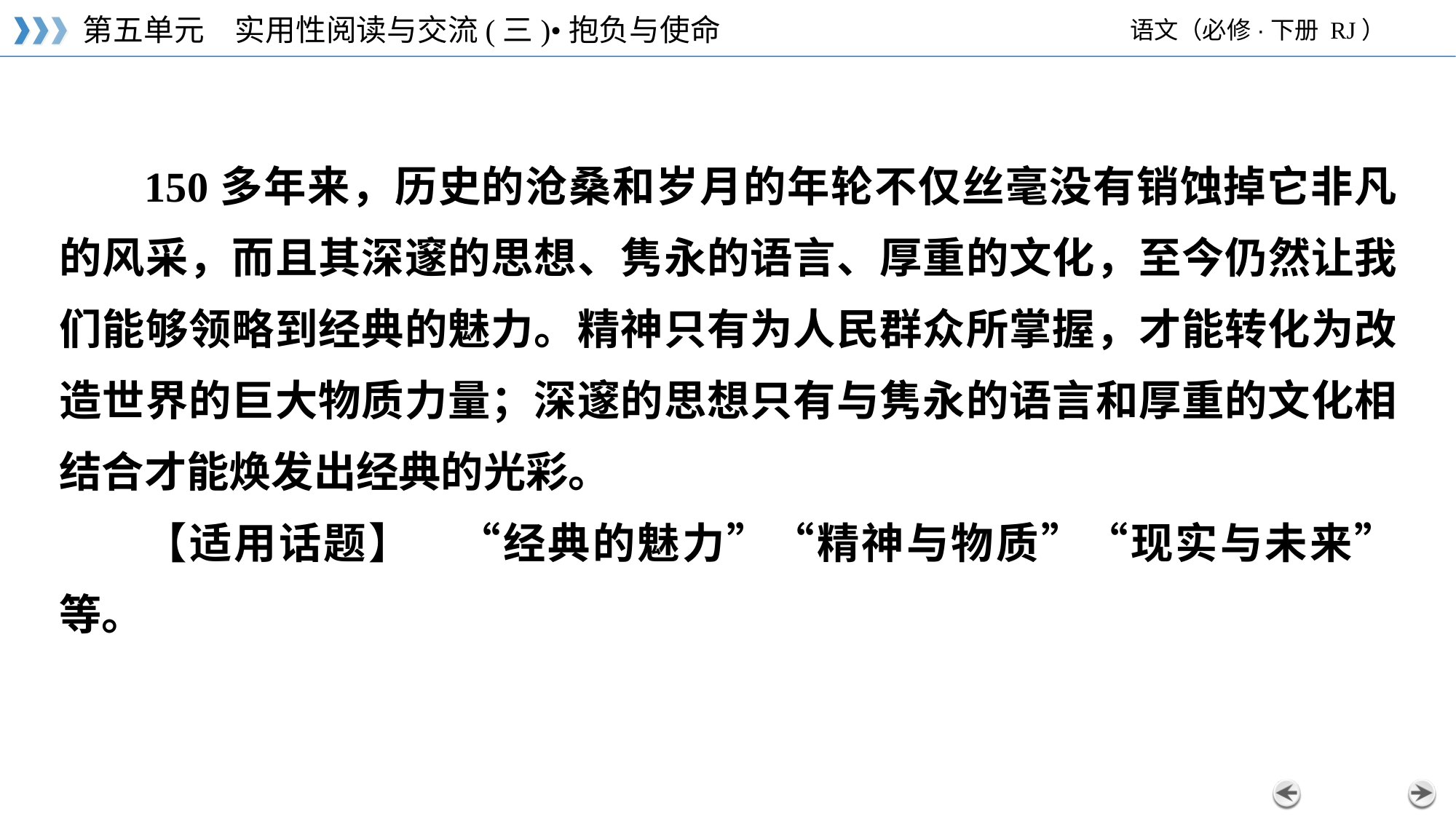

150多年来，历史的沧桑和岁月的年轮不仅丝毫没有销蚀掉它非凡的风采，而且其深邃的思想、隽永的语言、厚重的文化，至今仍然让我们能够领略到经典的魅力。精神只有为人民群众所掌握，才能转化为改造世界的巨大物质力量；深邃的思想只有与隽永的语言和厚重的文化相结合才能焕发出经典的光彩。
【适用话题】　“经典的魅力”“精神与物质”“现实与未来”等。